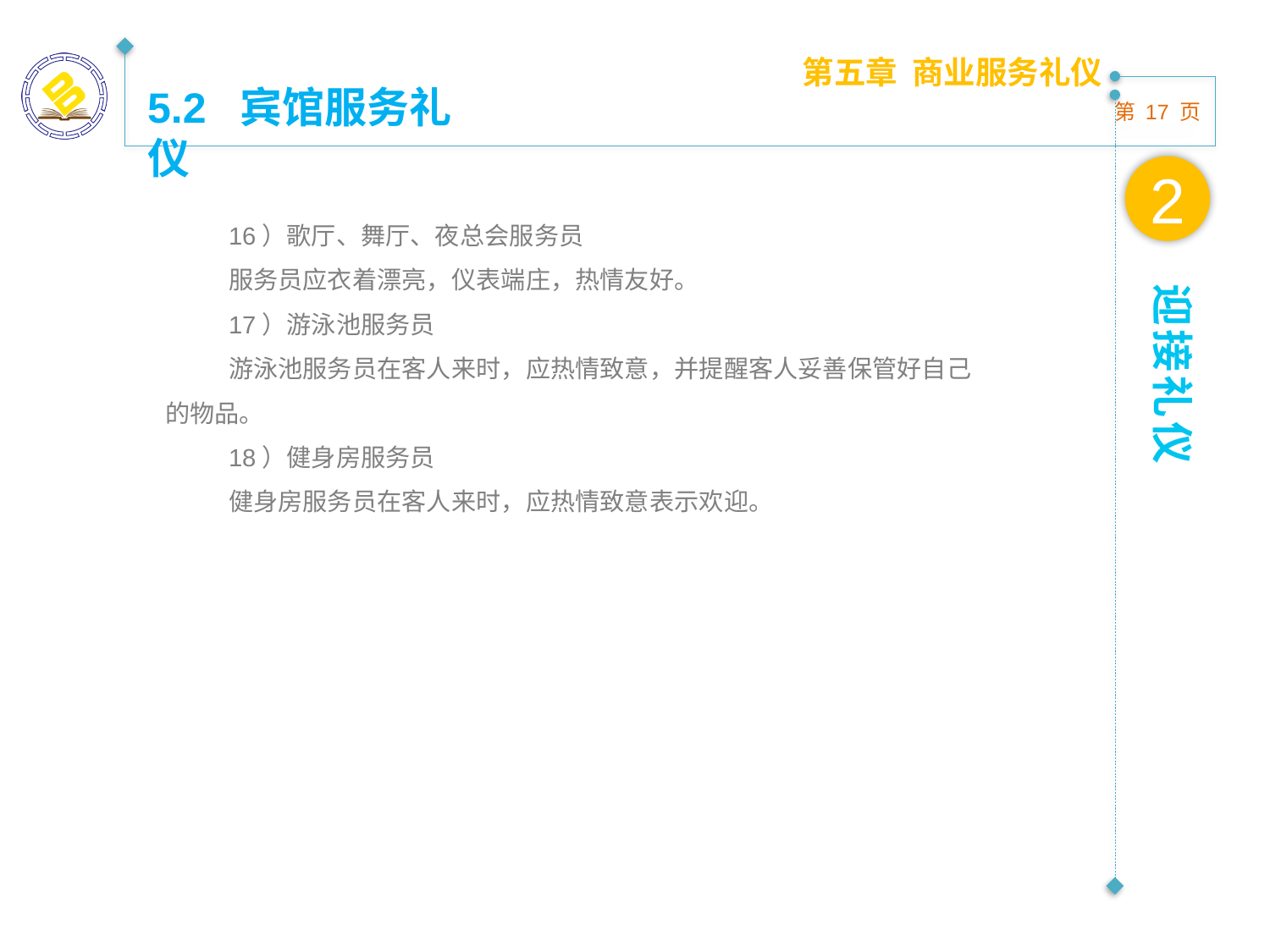

第五章  商业服务礼仪
5.2  宾馆服务礼仪
2
16）歌厅、舞厅、夜总会服务员
服务员应衣着漂亮，仪表端庄，热情友好。
17）游泳池服务员
游泳池服务员在客人来时，应热情致意，并提醒客人妥善保管好自己的物品。
18）健身房服务员
健身房服务员在客人来时，应热情致意表示欢迎。

迎接礼仪